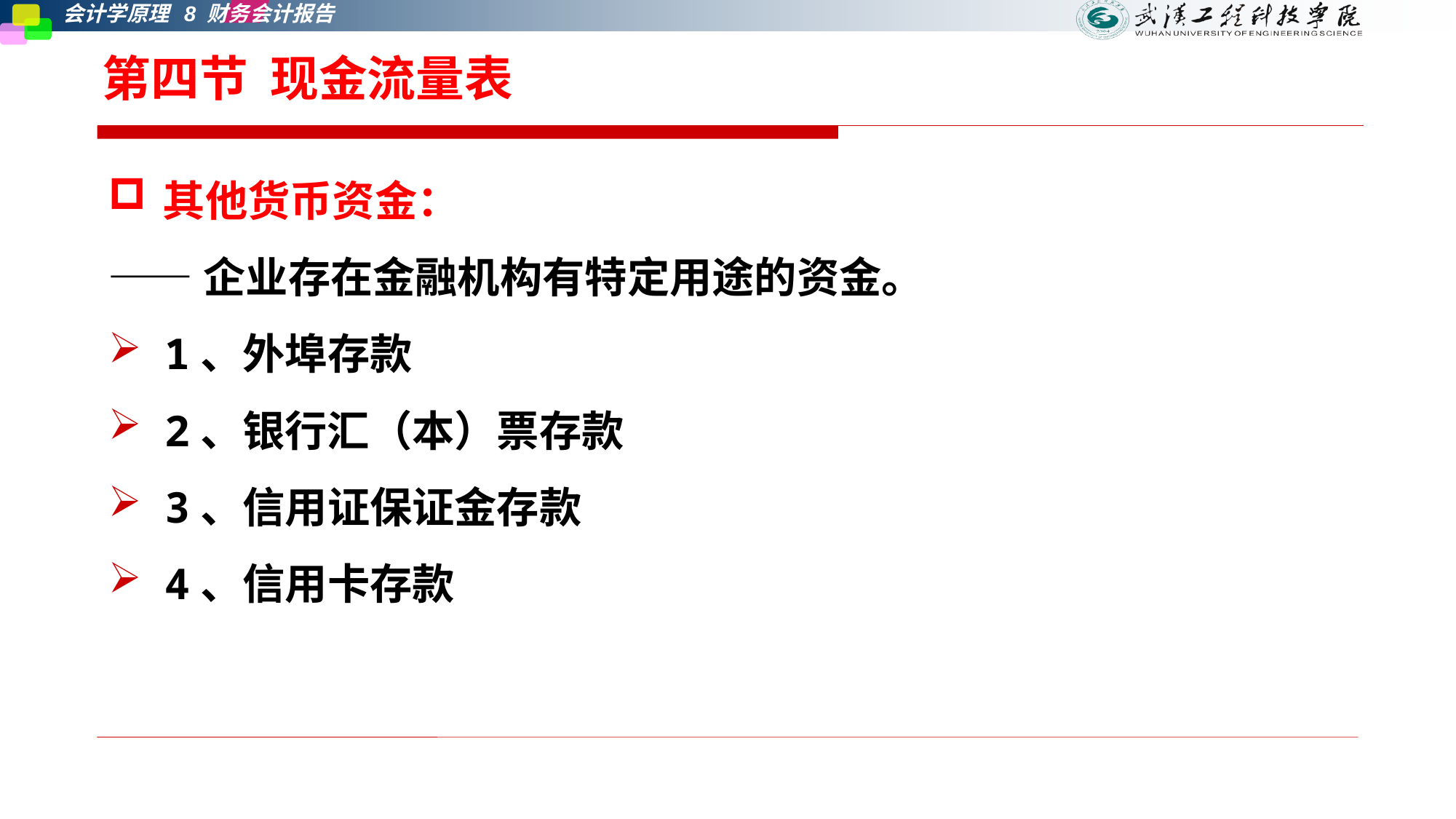

# 第四节  现金流量表
其他货币资金：
——企业存在金融机构有特定用途的资金。
1、外埠存款
2、银行汇（本）票存款
3、信用证保证金存款
4、信用卡存款